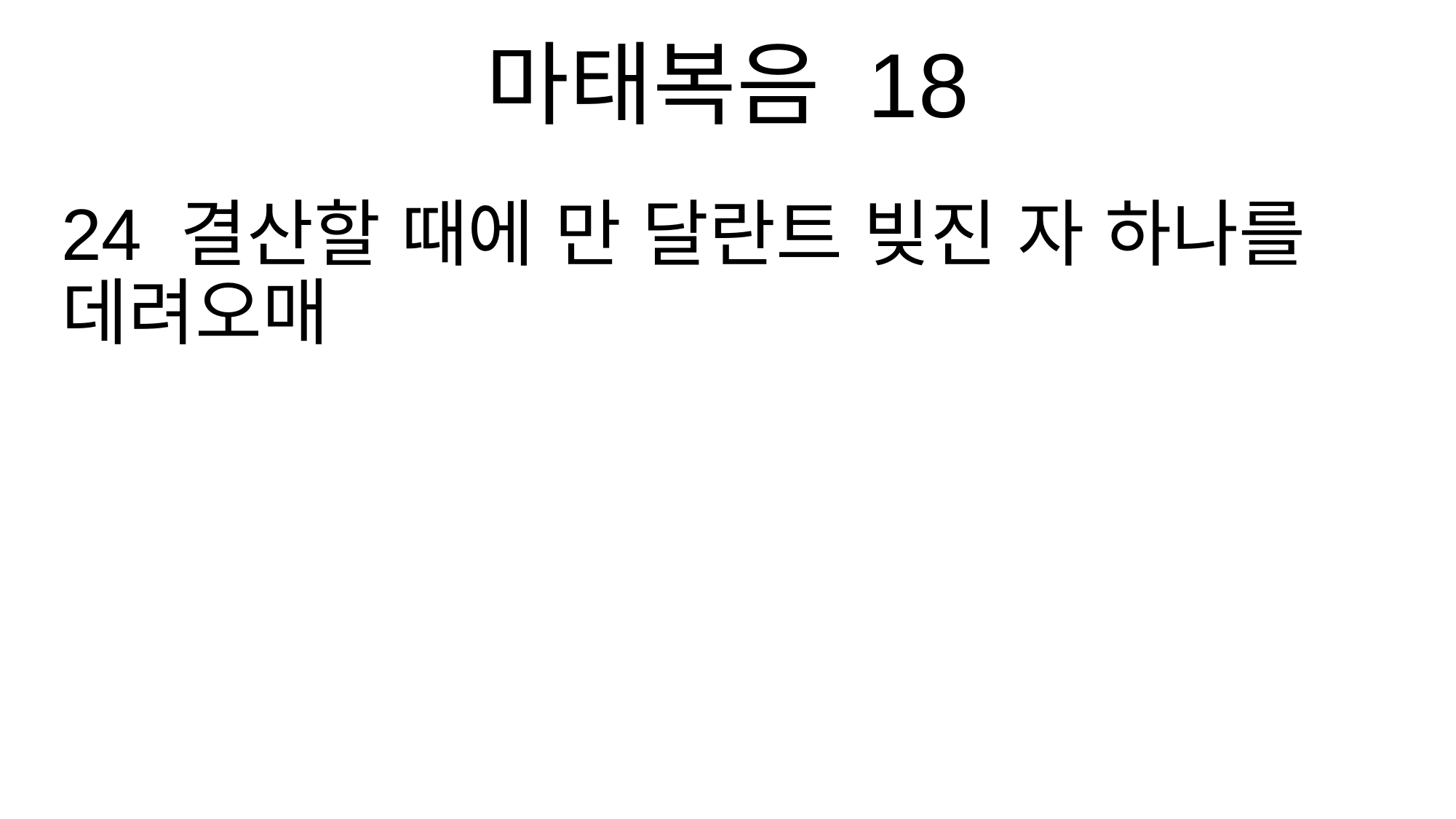

마태복음 18
24 결산할 때에 만 달란트 빚진 자 하나를 데려오매